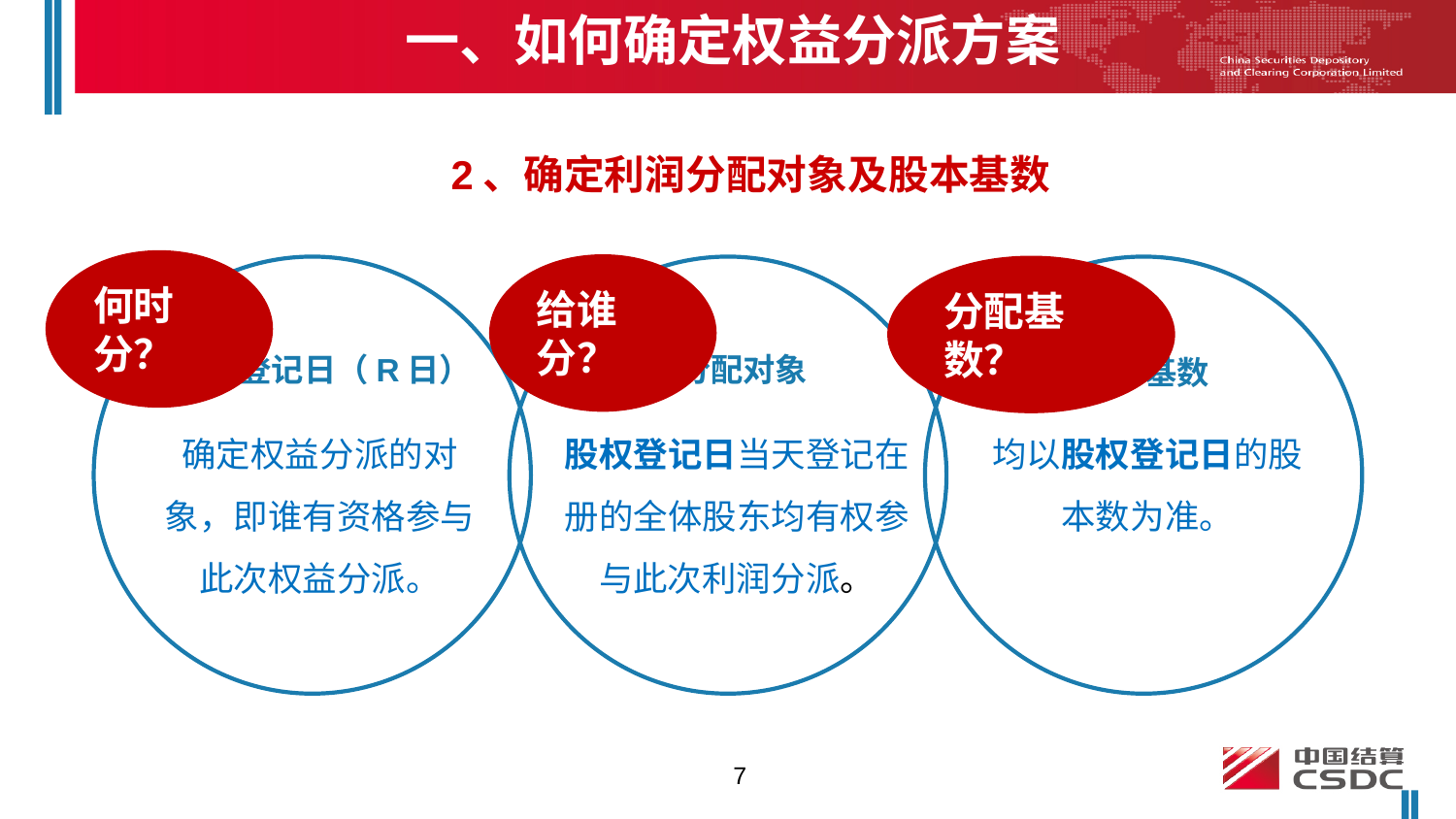

一、如何确定权益分派方案
2、确定利润分配对象及股本基数
何时分？
给谁分？
分配基数？

股权登记日（R日）
利润分配对象
股本基数
股权登记日当天登记在册的全体股东均有权参与此次利润分派。
确定权益分派的对象，即谁有资格参与此次权益分派。
均以股权登记日的股本数为准。
7